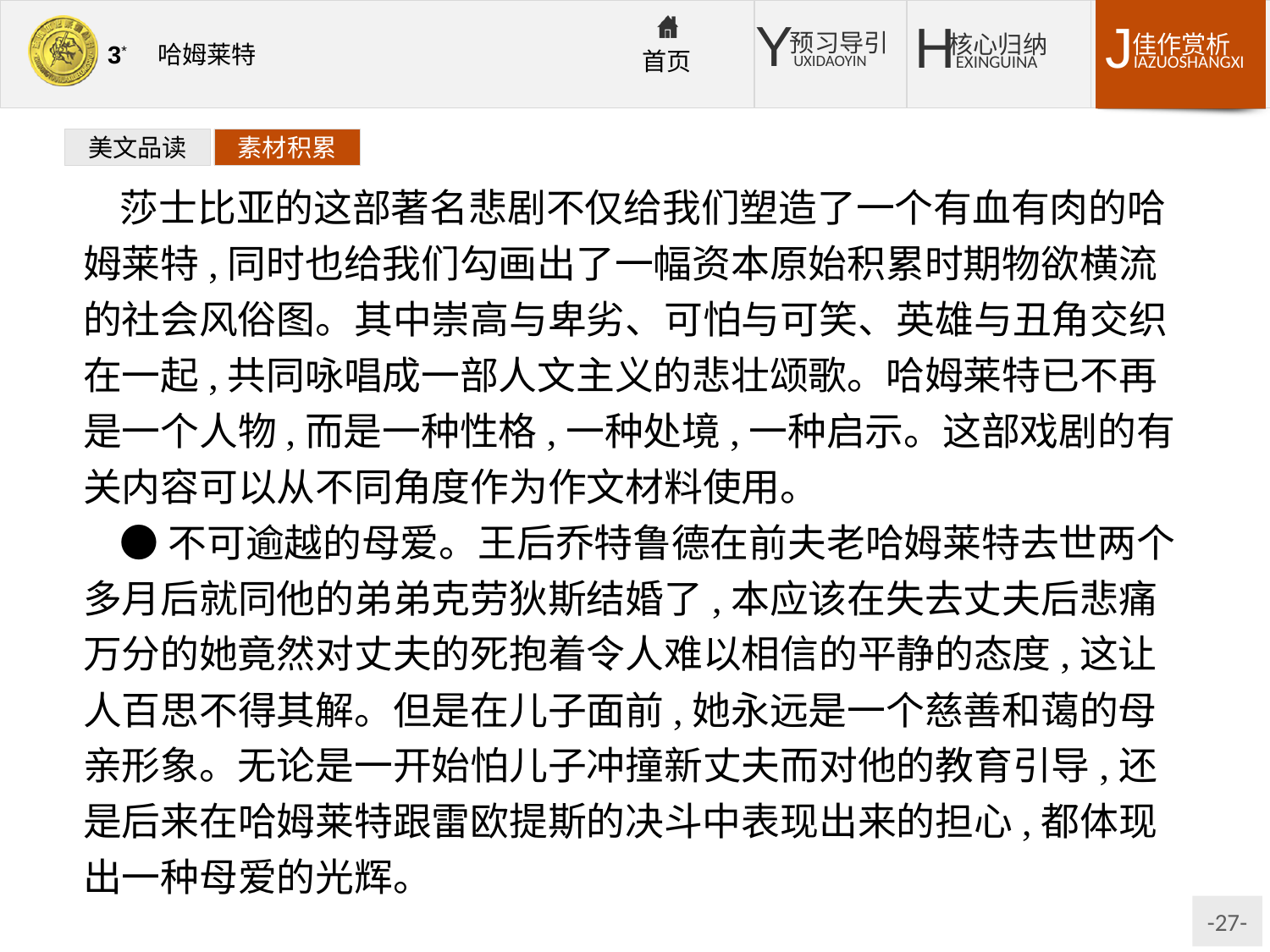

美文品读
素材积累
莎士比亚的这部著名悲剧不仅给我们塑造了一个有血有肉的哈姆莱特,同时也给我们勾画出了一幅资本原始积累时期物欲横流的社会风俗图。其中崇高与卑劣、可怕与可笑、英雄与丑角交织在一起,共同咏唱成一部人文主义的悲壮颂歌。哈姆莱特已不再是一个人物,而是一种性格,一种处境,一种启示。这部戏剧的有关内容可以从不同角度作为作文材料使用。
●不可逾越的母爱。王后乔特鲁德在前夫老哈姆莱特去世两个多月后就同他的弟弟克劳狄斯结婚了,本应该在失去丈夫后悲痛万分的她竟然对丈夫的死抱着令人难以相信的平静的态度,这让人百思不得其解。但是在儿子面前,她永远是一个慈善和蔼的母亲形象。无论是一开始怕儿子冲撞新丈夫而对他的教育引导,还是后来在哈姆莱特跟雷欧提斯的决斗中表现出来的担心,都体现出一种母爱的光辉。